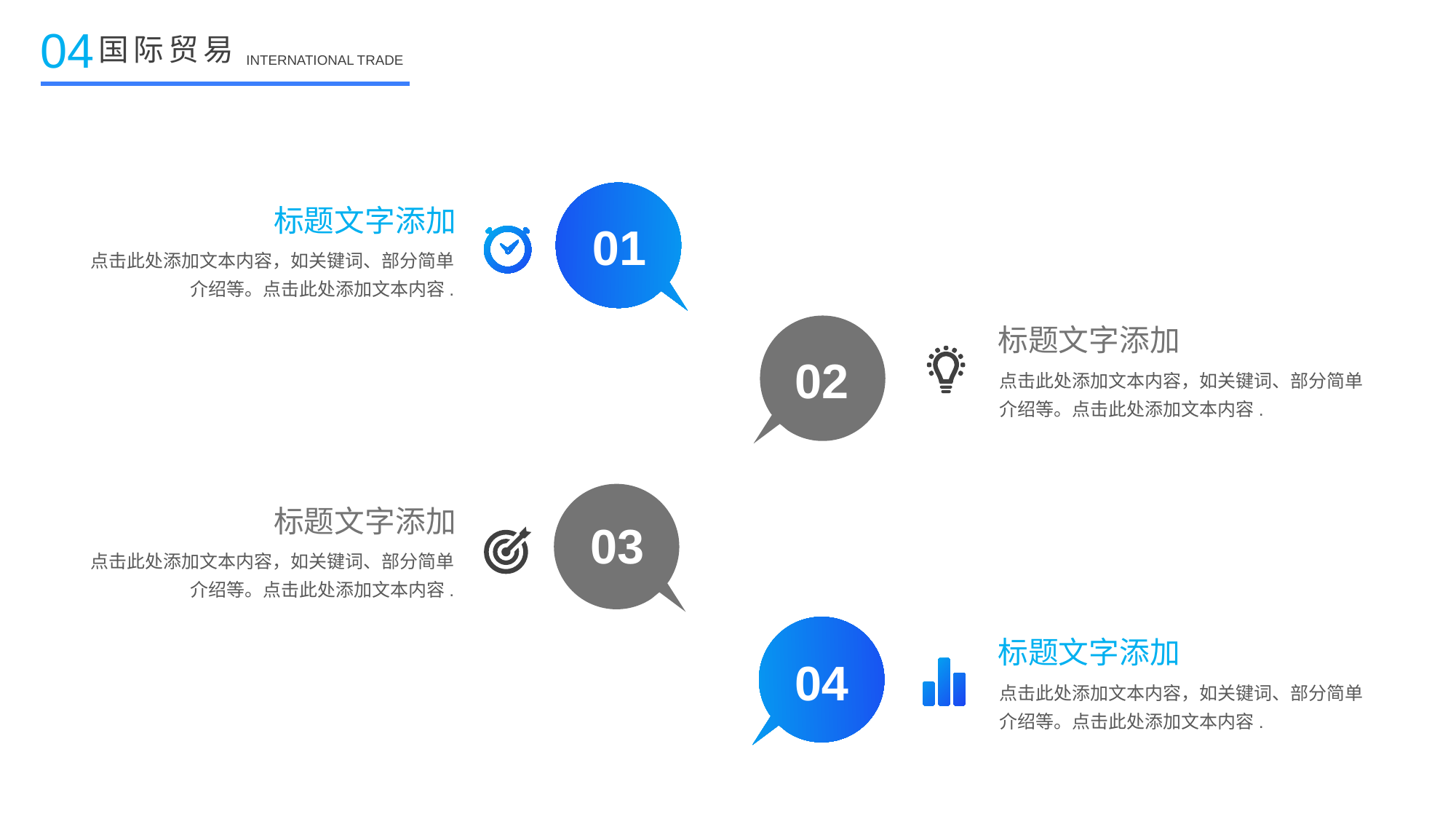

04
国际贸易
INTERNATIONAL TRADE

标题文字添加
01

点击此处添加文本内容，如关键词、部分简单介绍等。点击此处添加文本内容.

标题文字添加
02

点击此处添加文本内容，如关键词、部分简单介绍等。点击此处添加文本内容.

标题文字添加
03

点击此处添加文本内容，如关键词、部分简单介绍等。点击此处添加文本内容.

标题文字添加
04

点击此处添加文本内容，如关键词、部分简单介绍等。点击此处添加文本内容.